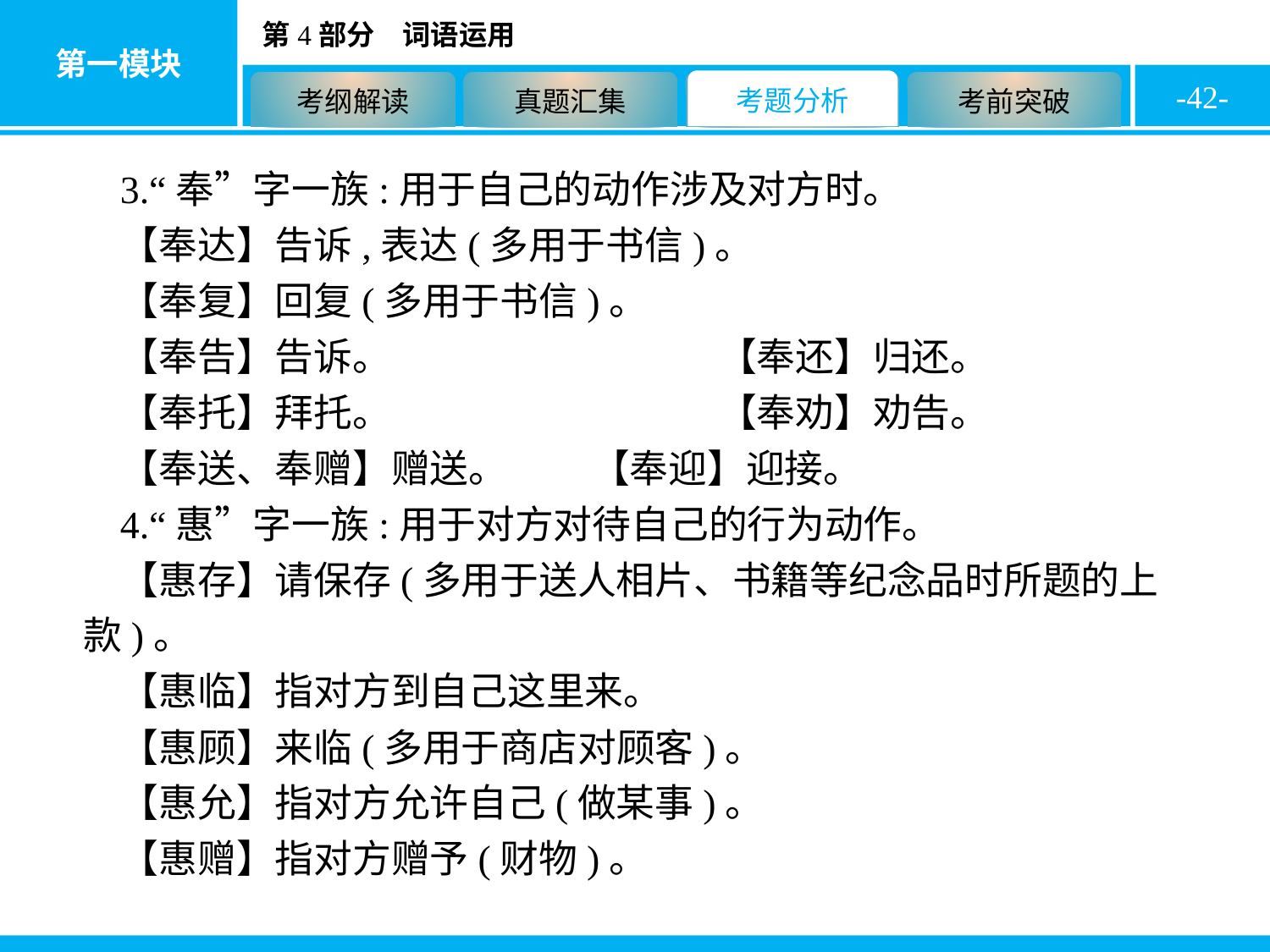

-42-
3.“奉”字一族:用于自己的动作涉及对方时。
【奉达】告诉,表达(多用于书信)。
【奉复】回复(多用于书信)。
【奉告】告诉。　			【奉还】归还。
【奉托】拜托。　			【奉劝】劝告。
【奉送、奉赠】赠送。　	【奉迎】迎接。
4.“惠”字一族:用于对方对待自己的行为动作。
【惠存】请保存(多用于送人相片、书籍等纪念品时所题的上款)。
【惠临】指对方到自己这里来。
【惠顾】来临(多用于商店对顾客)。
【惠允】指对方允许自己(做某事)。
【惠赠】指对方赠予(财物)。